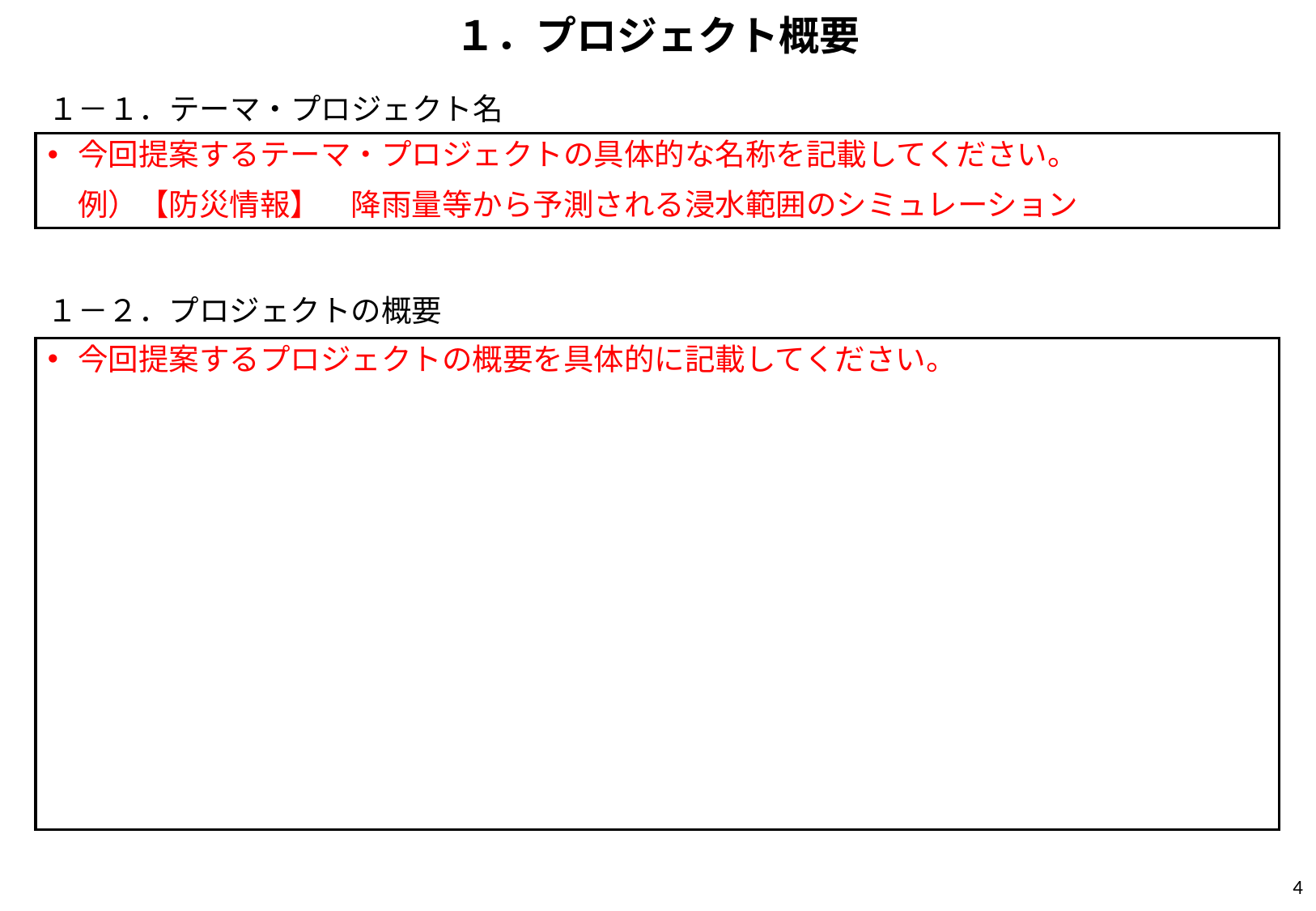

# １．プロジェクト概要
１－１．テーマ・プロジェクト名
今回提案するテーマ・プロジェクトの具体的な名称を記載してください。
　例）【防災情報】　降雨量等から予測される浸水範囲のシミュレーション
１－２．プロジェクトの概要
今回提案するプロジェクトの概要を具体的に記載してください。

4